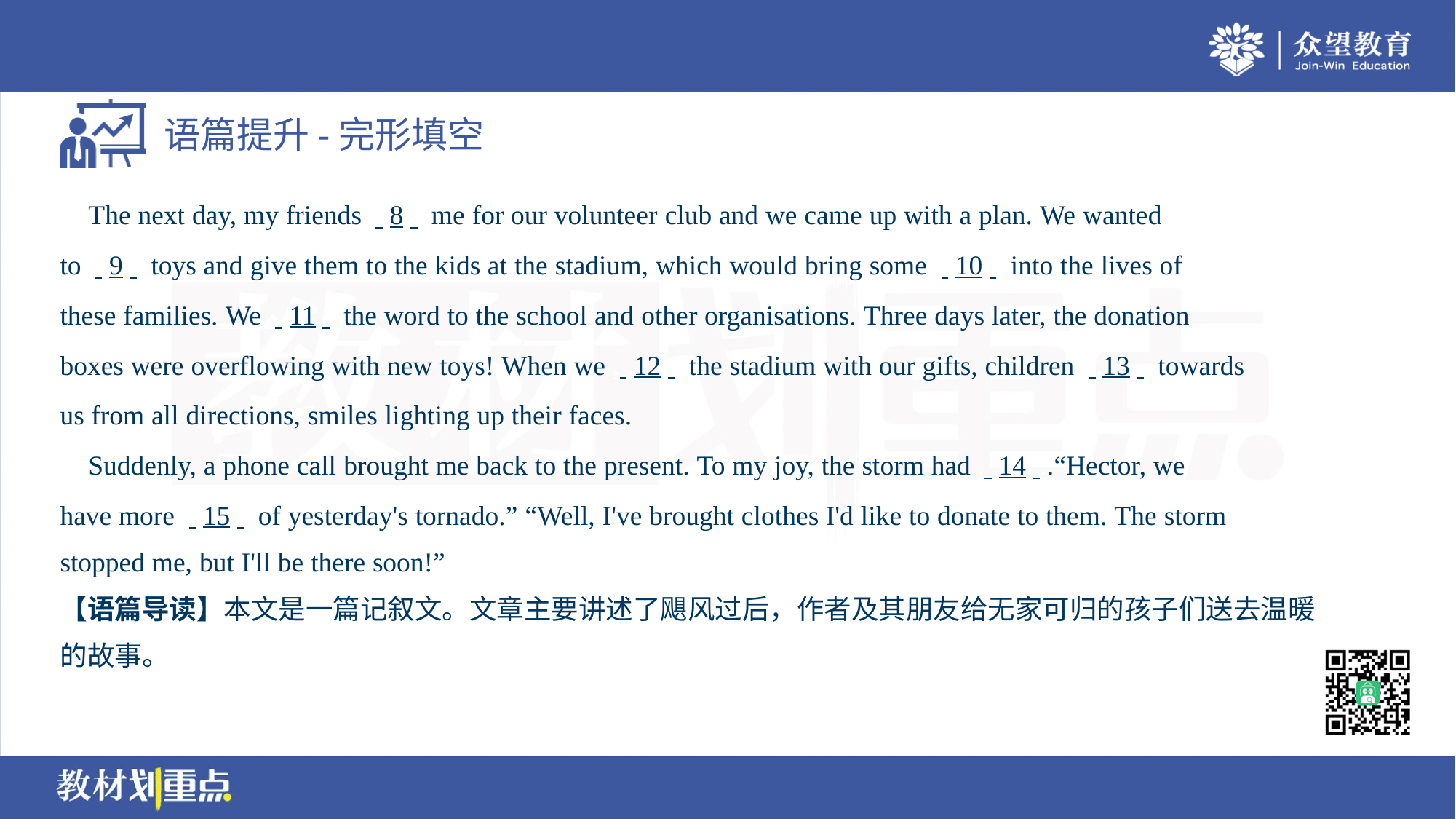

The next day, my friends . .8. . me for our volunteer club and we came up with a plan. We wanted
to . .9. . toys and give them to the kids at the stadium, which would bring some . .10. . into the lives of
these families. We . .11. . the word to the school and other organisations. Three days later, the donation
boxes were overflowing with new toys! When we . .12. . the stadium with our gifts, children . .13. . towards
us from all directions, smiles lighting up their faces.
    Suddenly, a phone call brought me back to the present. To my joy, the storm had . .14. ..“Hector, we
have more . .15. . of yesterday's tornado.” “Well, I've brought clothes I'd like to donate to them. The storm
stopped me, but I'll be there soon!”
【语篇导读】本文是一篇记叙文。文章主要讲述了飓风过后，作者及其朋友给无家可归的孩子们送去温暖
的故事。